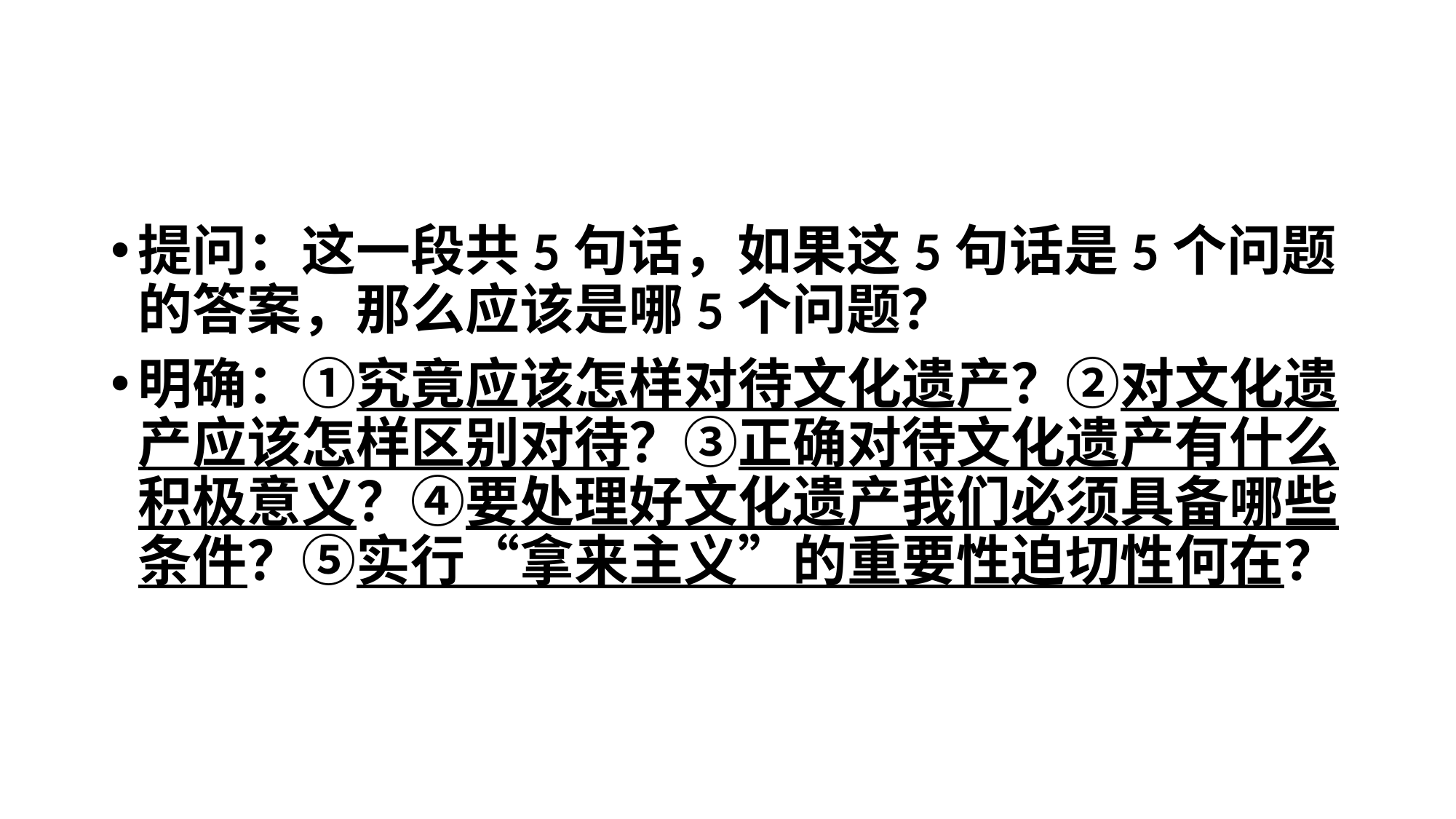

提问：这一段共5句话，如果这5句话是5个问题的答案，那么应该是哪5个问题？
明确：①究竟应该怎样对待文化遗产？②对文化遗产应该怎样区别对待？③正确对待文化遗产有什么积极意义？④要处理好文化遗产我们必须具备哪些条件？⑤实行“拿来主义”的重要性迫切性何在？